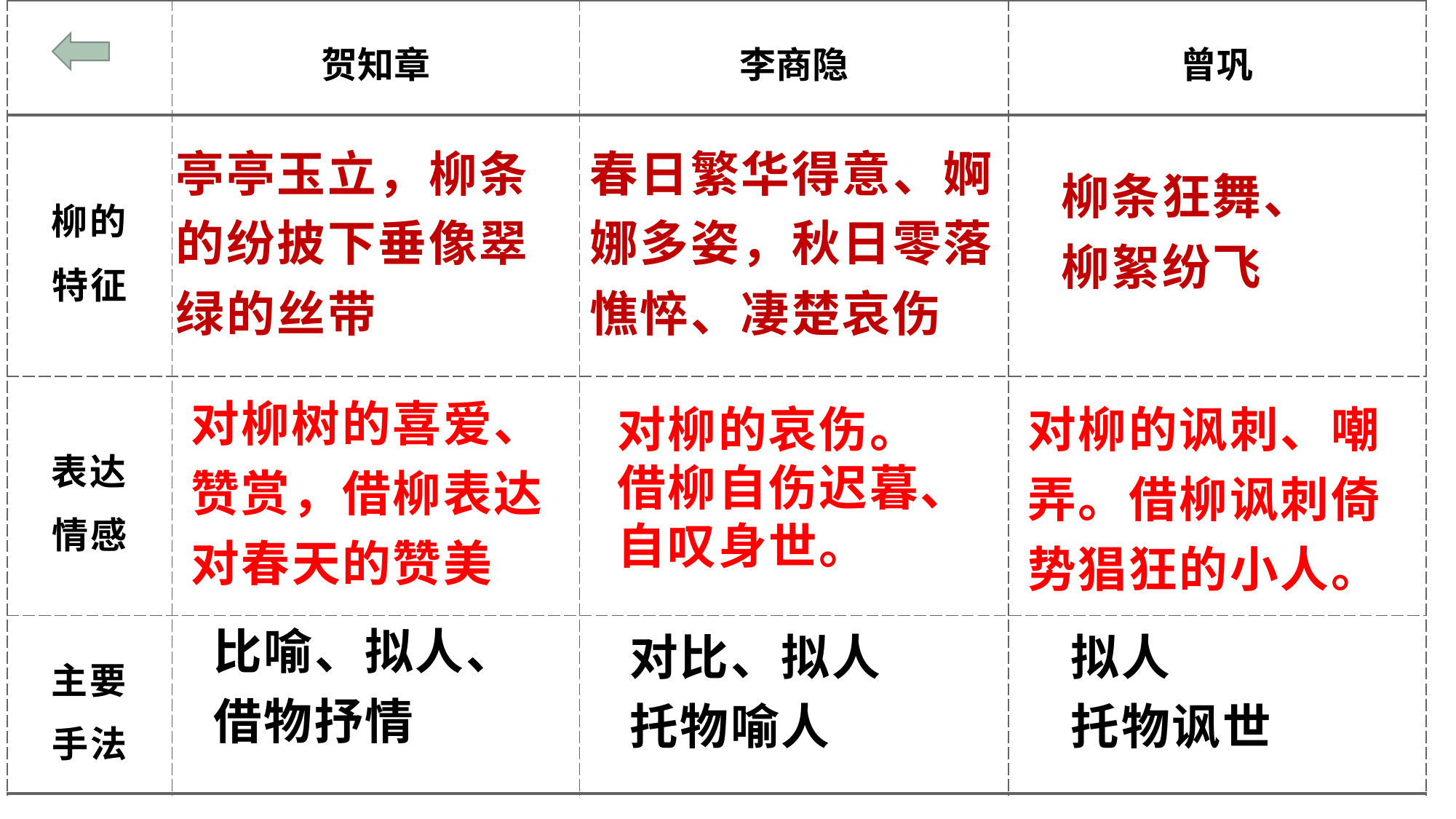

|  | 贺知章 | 李商隐 | 曾巩 |
| --- | --- | --- | --- |
| 柳的特征 |  |  |  |
| 表达情感 |  |  |  |
| 主要手法 |  |  |  |

亭亭玉立，柳条的纷披下垂像翠绿的丝带
春日繁华得意、婀娜多姿，秋日零落憔悴、凄楚哀伤
柳条狂舞、柳絮纷飞
对柳树的喜爱、赞赏，借柳表达对春天的赞美
对柳的讽刺、嘲弄。借柳讽刺倚势猖狂的小人。
对柳的哀伤。借柳自伤迟暮、自叹身世。
比喻、拟人、
借物抒情
对比、拟人
托物喻人
拟人
托物讽世